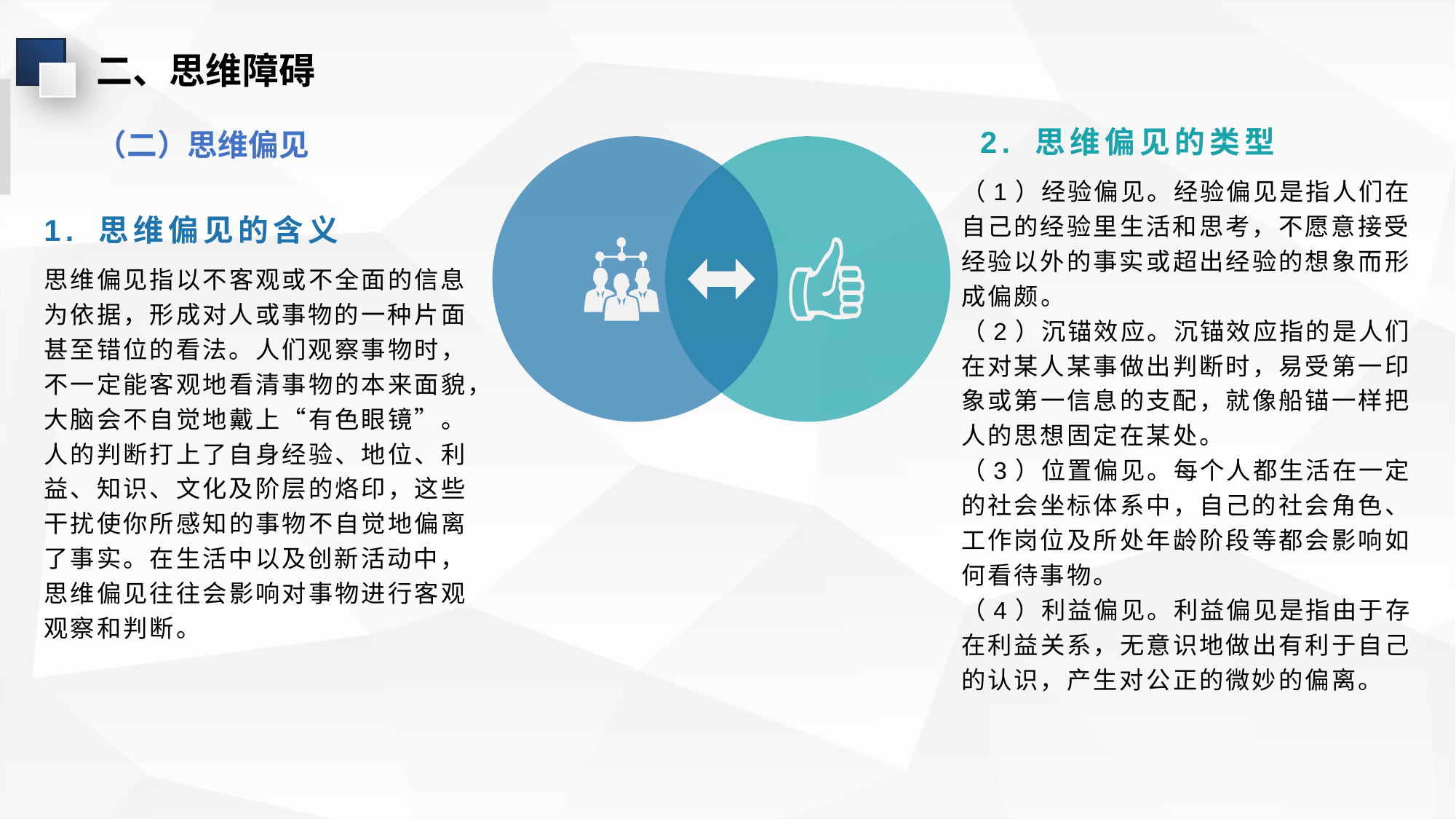

二、思维障碍

2. 思维偏见的类型
（二）思维偏见

（1）经验偏见。经验偏见是指人们在自己的经验里生活和思考，不愿意接受经验以外的事实或超出经验的想象而形成偏颇。
（2）沉锚效应。沉锚效应指的是人们在对某人某事做出判断时，易受第一印象或第一信息的支配，就像船锚一样把人的思想固定在某处。
（3）位置偏见。每个人都生活在一定的社会坐标体系中，自己的社会角色、工作岗位及所处年龄阶段等都会影响如何看待事物。
（4）利益偏见。利益偏见是指由于存在利益关系，无意识地做出有利于自己的认识，产生对公正的微妙的偏离。
1. 思维偏见的含义

思维偏见指以不客观或不全面的信息为依据，形成对人或事物的一种片面甚至错位的看法。人们观察事物时，不一定能客观地看清事物的本来面貌，大脑会不自觉地戴上“有色眼镜”。人的判断打上了自身经验、地位、利益、知识、文化及阶层的烙印，这些干扰使你所感知的事物不自觉地偏离了事实。在生活中以及创新活动中，思维偏见往往会影响对事物进行客观观察和判断。